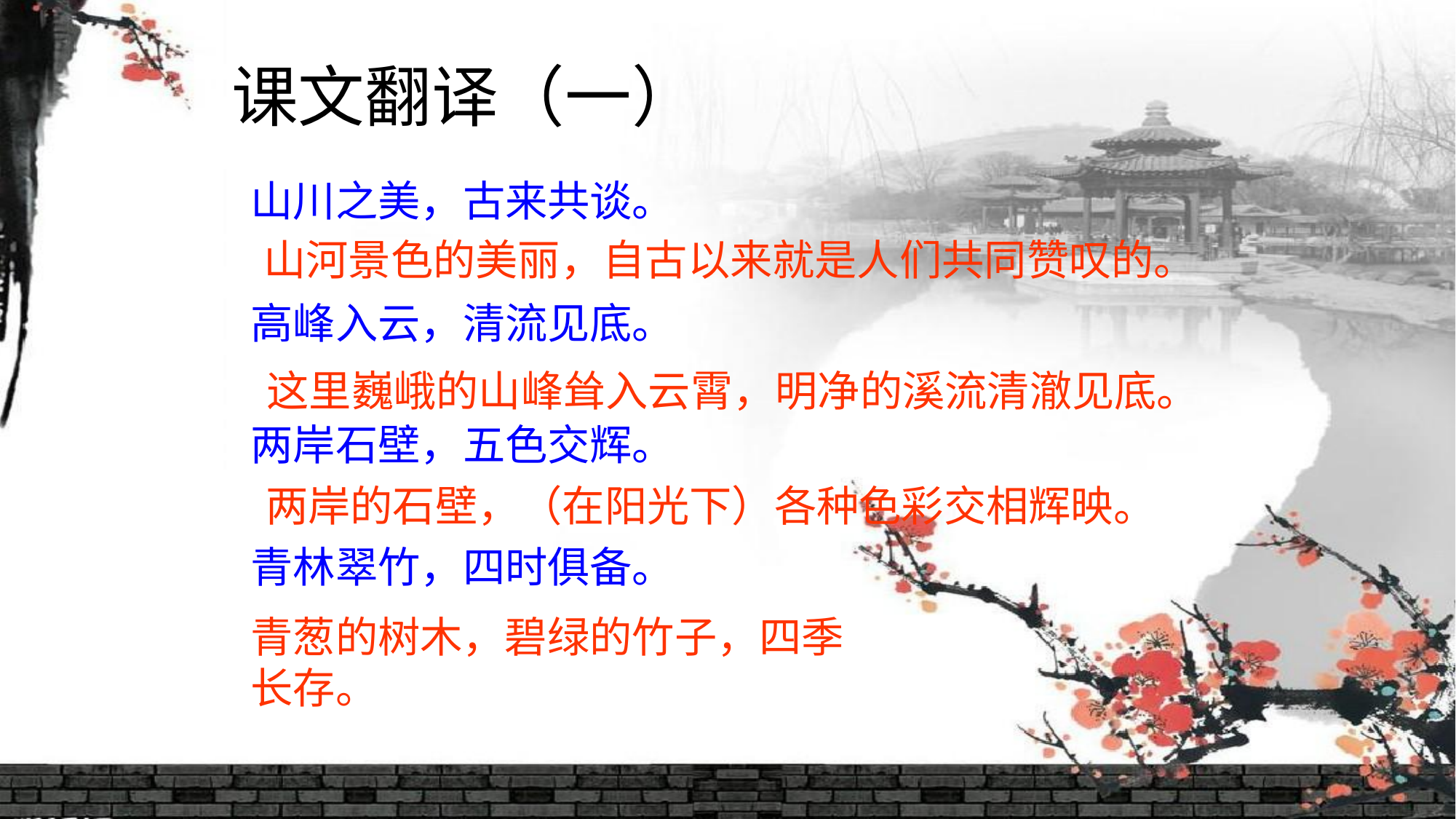

# 课文翻译（一）
山川之美，古来共谈。

高峰入云，清流见底。

两岸石壁，五色交辉。

青林翠竹，四时俱备。

山河景色的美丽，自古以来就是人们共同赞叹的。
这里巍峨的山峰耸入云霄，明净的溪流清澈见底。
两岸的石壁，（在阳光下）各种色彩交相辉映。
青葱的树木，碧绿的竹子，四季长存。